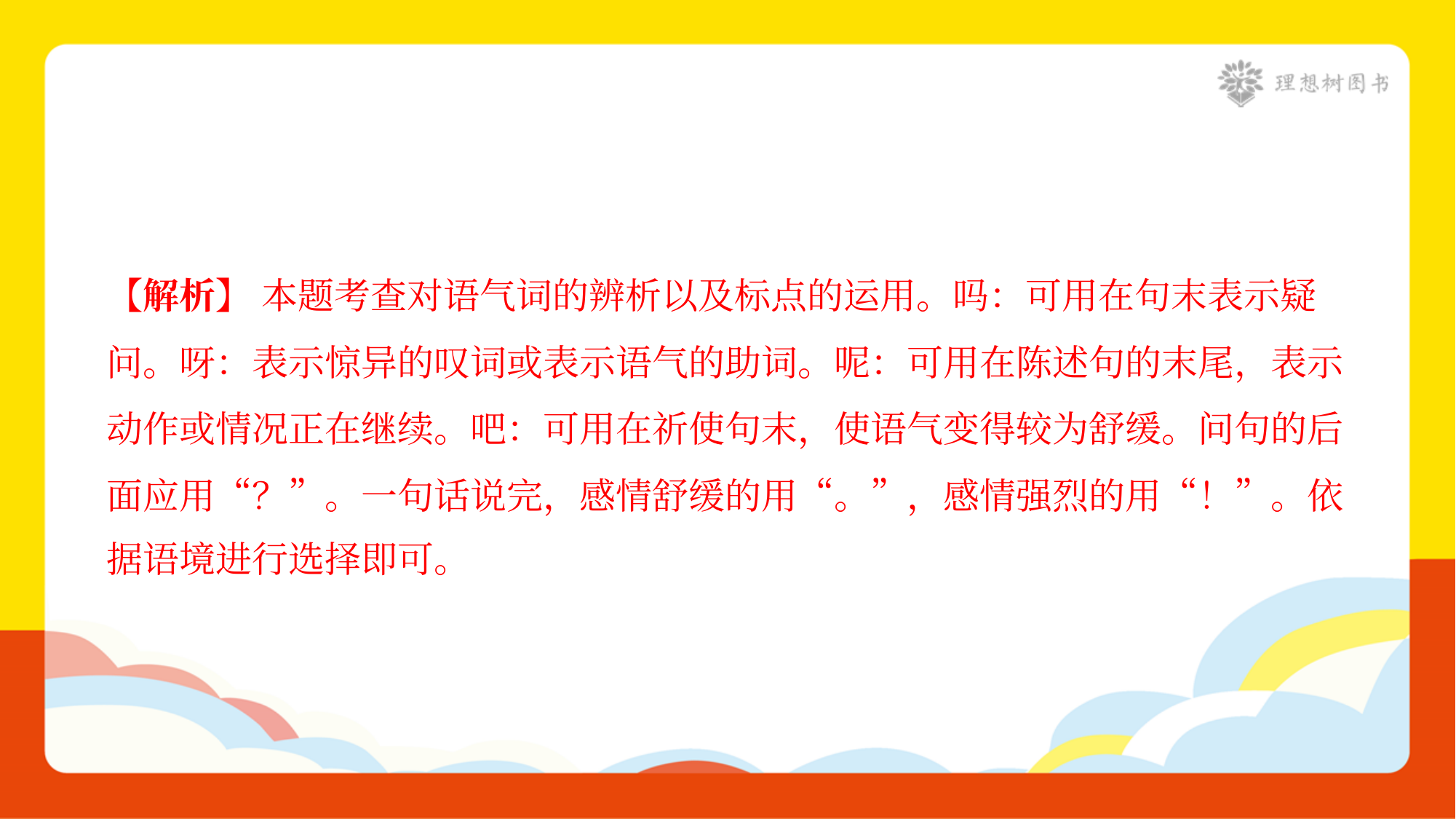

【解析】 本题考查对语气词的辨析以及标点的运用。吗：可用在句末表示疑
问。呀：表示惊异的叹词或表示语气的助词。呢：可用在陈述句的末尾，表示
动作或情况正在继续。吧：可用在祈使句末，使语气变得较为舒缓。问句的后
面应用“？”。一句话说完，感情舒缓的用“。”，感情强烈的用“！”。依
据语境进行选择即可。